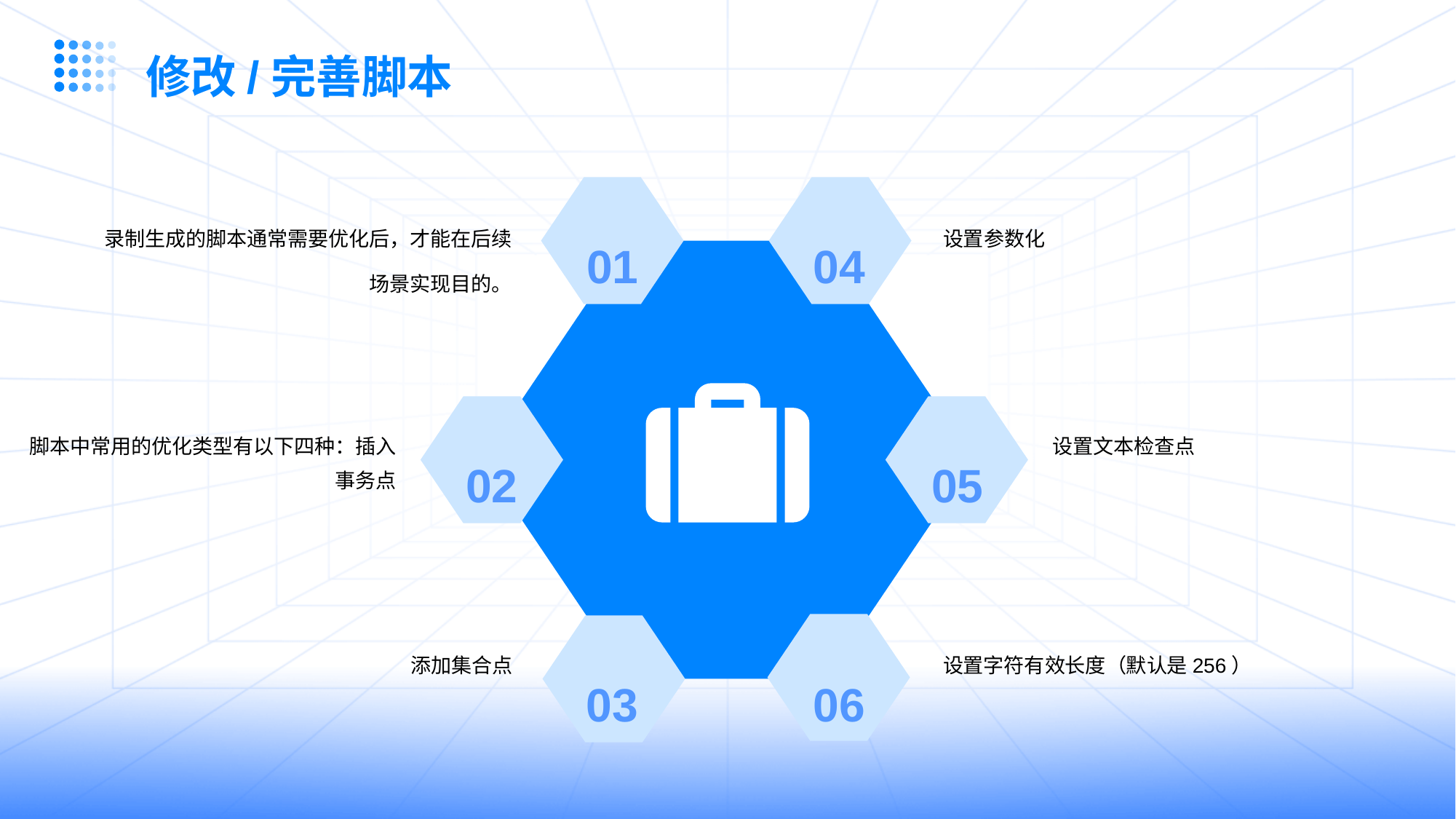

修改/完善脚本

01
04
录制生成的脚本通常需要优化后，才能在后续场景实现目的。
设置参数化

02
05
脚本中常用的优化类型有以下四种：插入事务点
设置文本检查点

03
06
添加集合点
设置字符有效长度（默认是256）